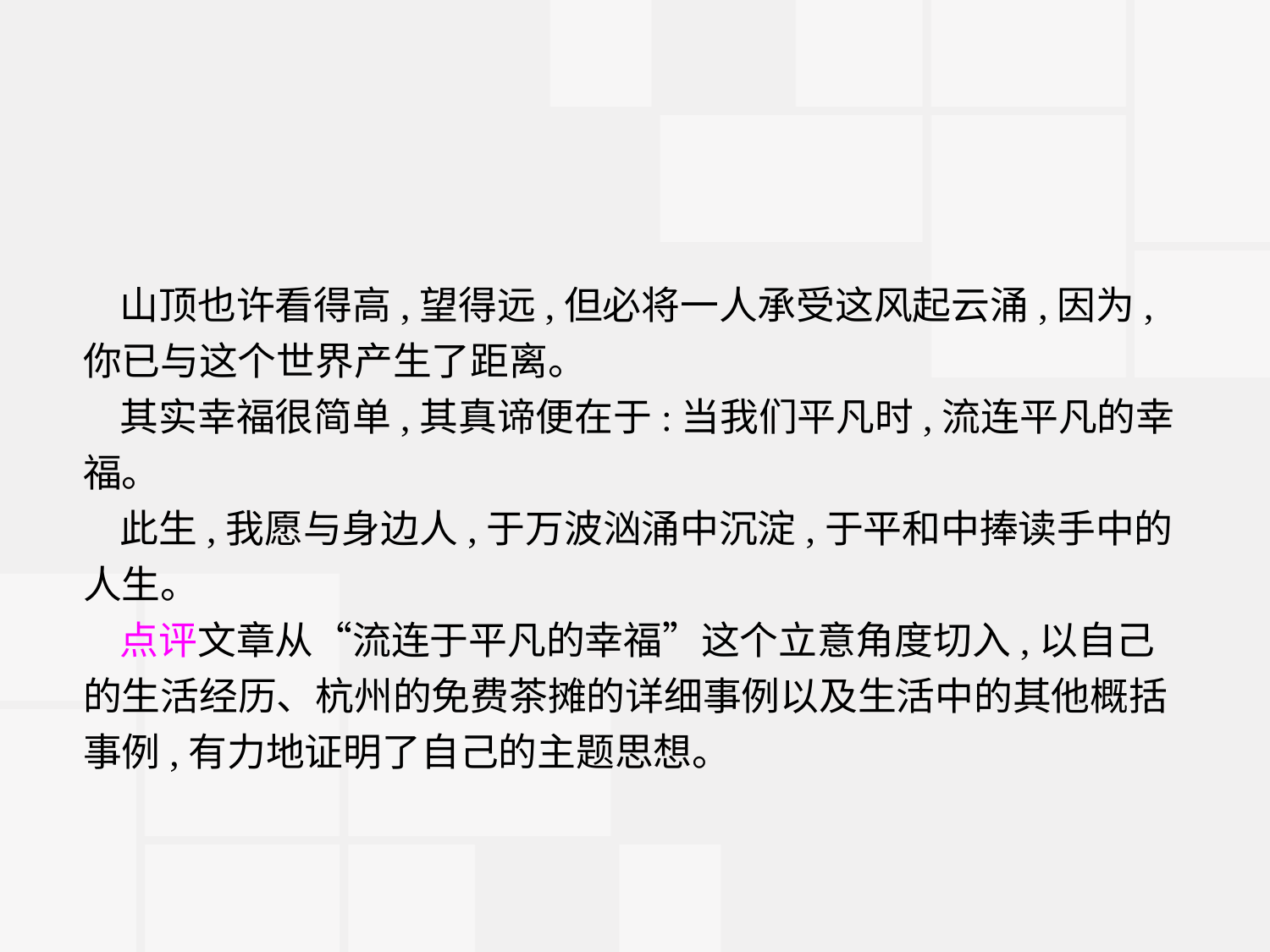

山顶也许看得高,望得远,但必将一人承受这风起云涌,因为,你已与这个世界产生了距离。
其实幸福很简单,其真谛便在于:当我们平凡时,流连平凡的幸福。
此生,我愿与身边人,于万波汹涌中沉淀,于平和中捧读手中的人生。
点评文章从“流连于平凡的幸福”这个立意角度切入,以自己的生活经历、杭州的免费茶摊的详细事例以及生活中的其他概括事例,有力地证明了自己的主题思想。